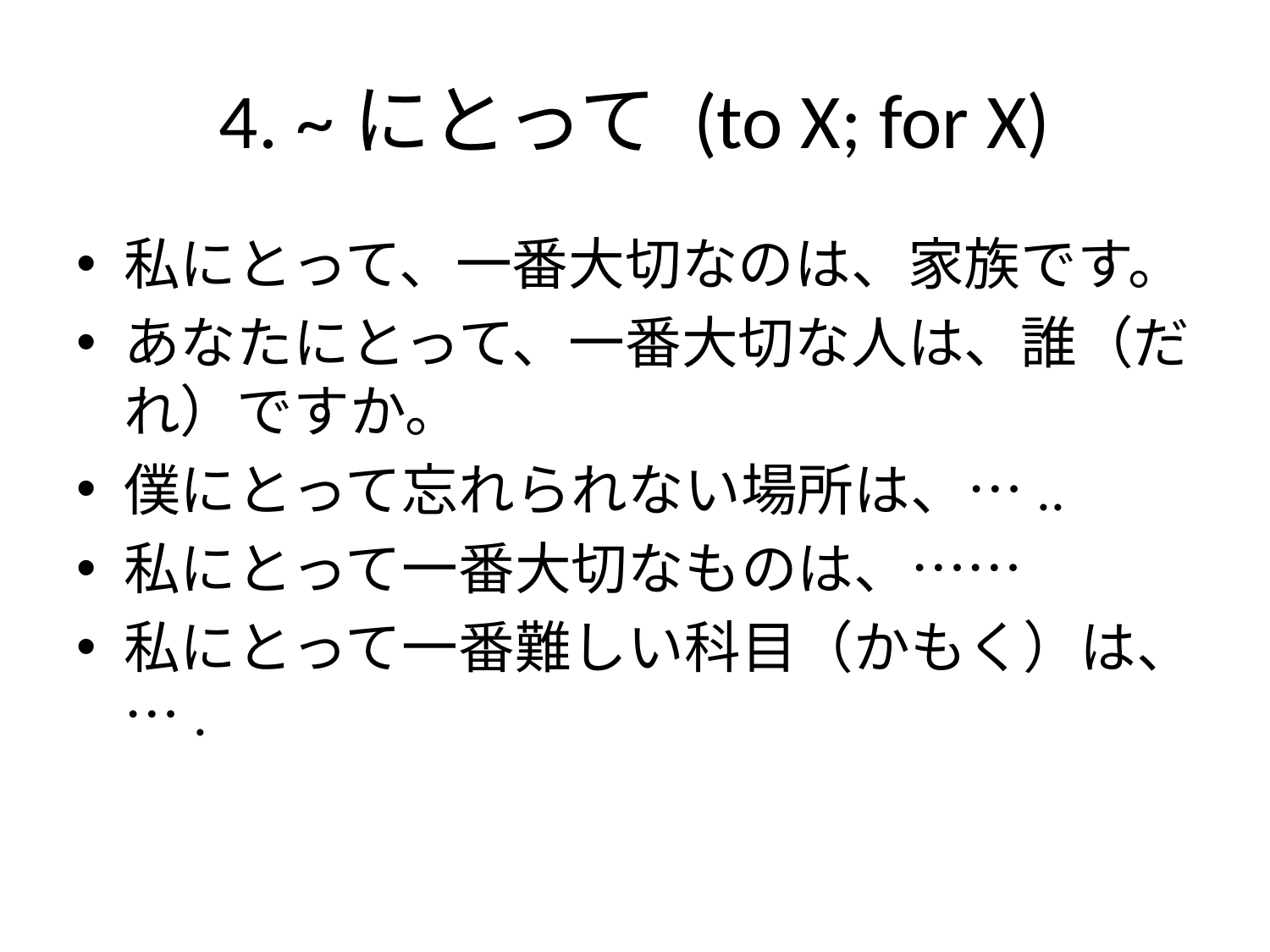

# 4. ~にとって (to X; for X)
私にとって、一番大切なのは、家族です。
あなたにとって、一番大切な人は、誰（だれ）ですか。
僕にとって忘れられない場所は、…..
私にとって一番大切なものは、……
私にとって一番難しい科目（かもく）は、….